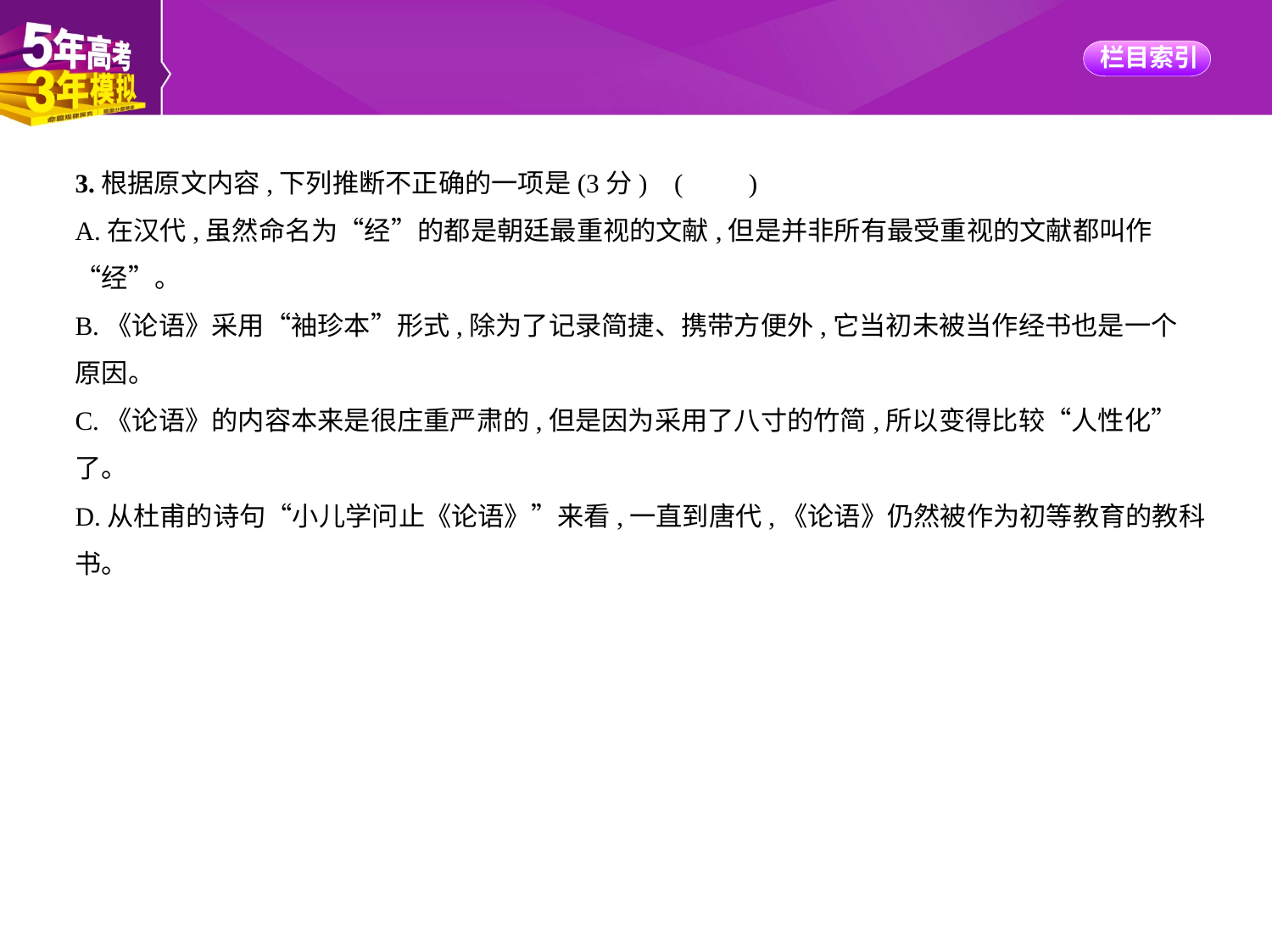

3.根据原文内容,下列推断不正确的一项是(3分) (　　)
A.在汉代,虽然命名为“经”的都是朝廷最重视的文献,但是并非所有最受重视的文献都叫作
“经”。
B.《论语》采用“袖珍本”形式,除为了记录简捷、携带方便外,它当初未被当作经书也是一个
原因。
C.《论语》的内容本来是很庄重严肃的,但是因为采用了八寸的竹简,所以变得比较“人性化”
了。
D.从杜甫的诗句“小儿学问止《论语》”来看,一直到唐代,《论语》仍然被作为初等教育的教科书。